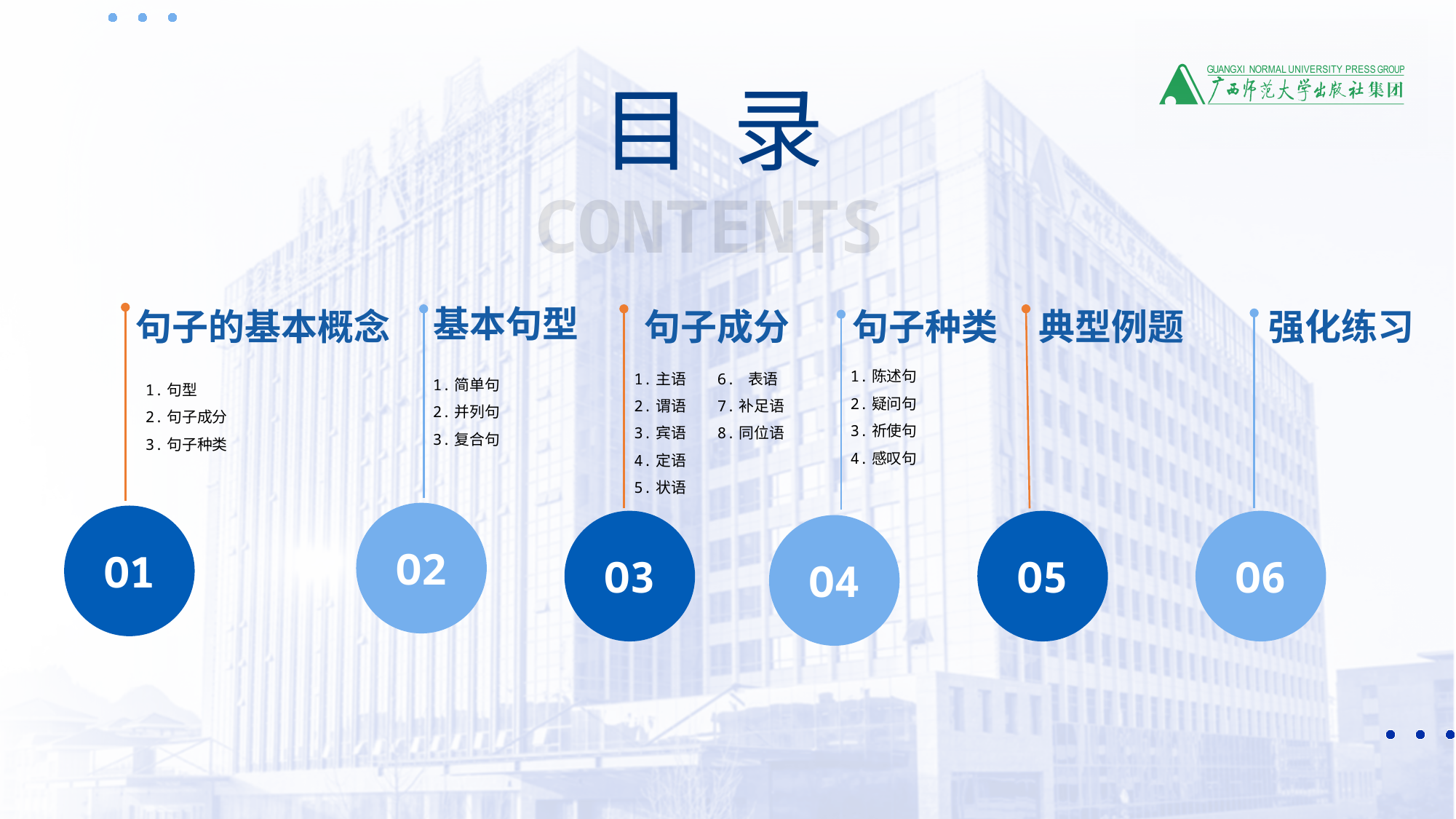

目  录
CONTENTS
基本句型
句子的基本概念
句子成分
典型例题
句子种类
强化练习
1.陈述句
2.疑问句
3.祈使句
4.感叹句

1.主语        6. 表语
2.谓语        7.补足语
3.宾语        8.同位语
4.定语
5.状语
1.简单句
2.并列句
3.复合句
1.句型
2.句子成分
3.句子种类

O2
O1
O3
O5
O6
O4